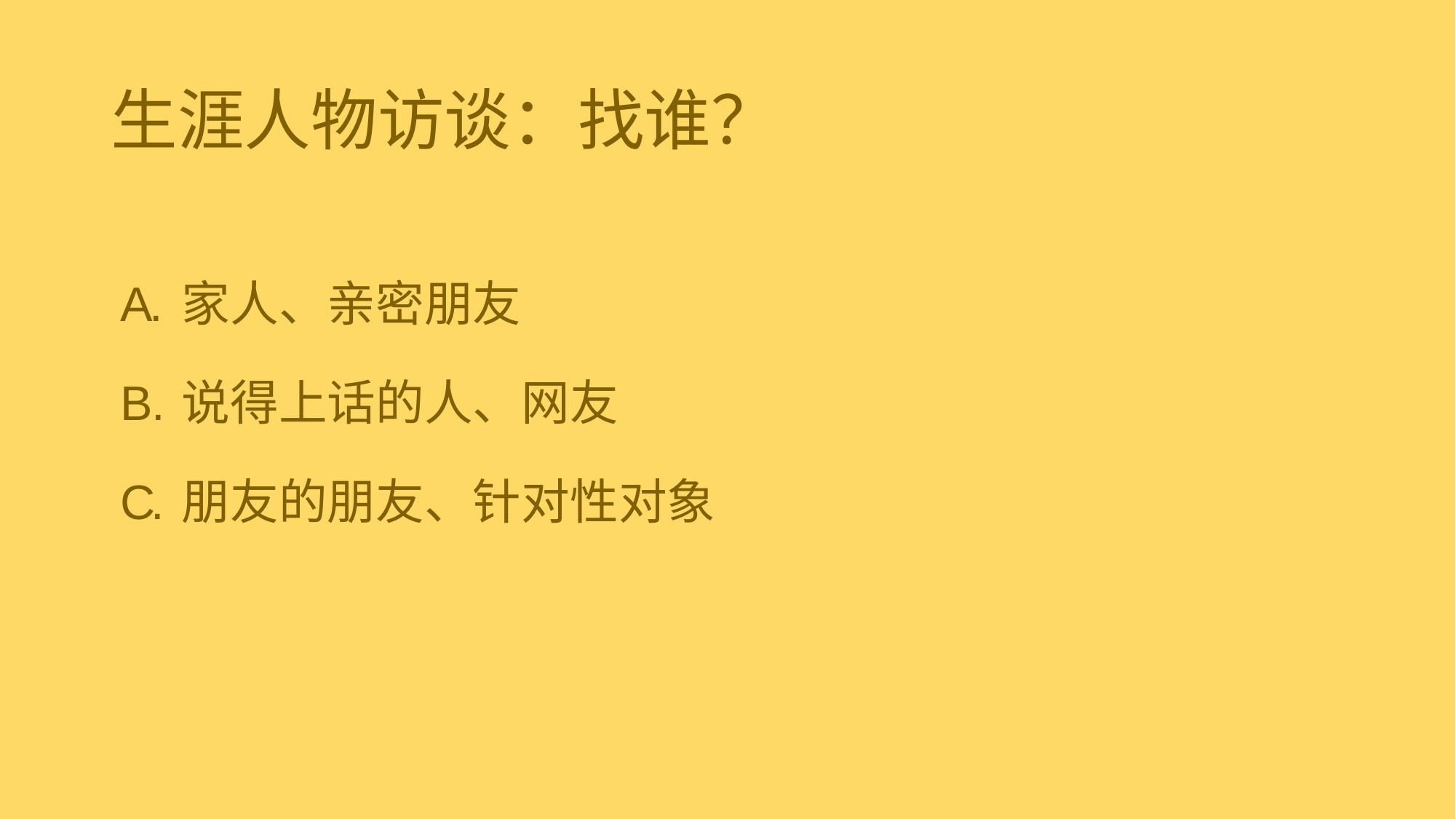

# 生涯人物访谈：找谁？
家人、亲密朋友
说得上话的人、网友
朋友的朋友、针对性对象